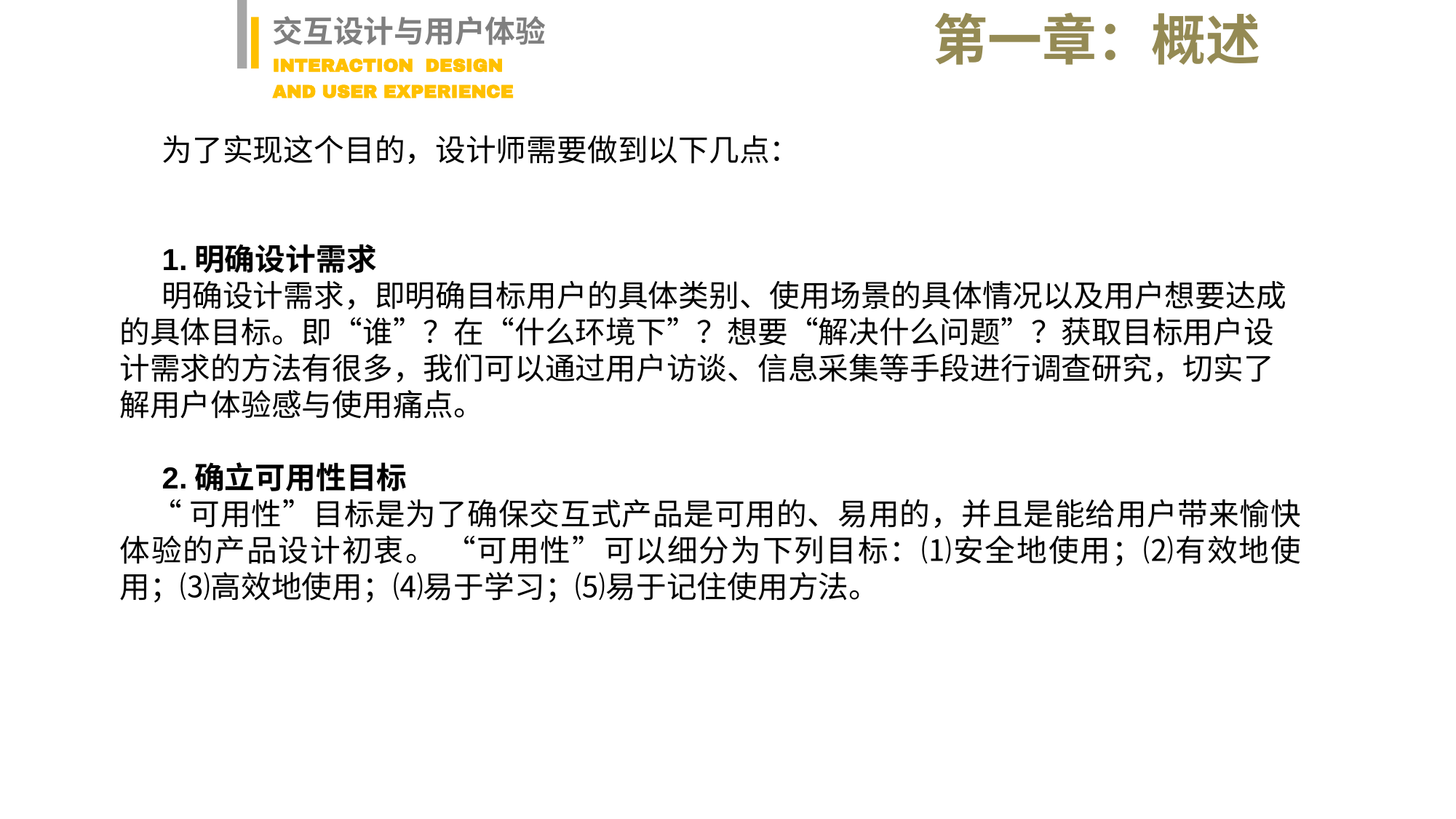

第一章：概述

交互设计与用户体验
INTERACTION  DESIGN
AND USER EXPERIENCE
为了实现这个目的，设计师需要做到以下几点：

1.明确设计需求
明确设计需求，即明确目标用户的具体类别、使用场景的具体情况以及用户想要达成的具体目标。即“谁”？在“什么环境下”？想要“解决什么问题”？获取目标用户设计需求的方法有很多，我们可以通过用户访谈、信息采集等手段进行调查研究，切实了解用户体验感与使用痛点。

2.确立可用性目标
“可用性”目标是为了确保交互式产品是可用的、易用的，并且是能给用户带来愉快体验的产品设计初衷。 “可用性”可以细分为下列目标：⑴安全地使用；⑵有效地使用；⑶高效地使用；⑷易于学习；⑸易于记住使用方法。